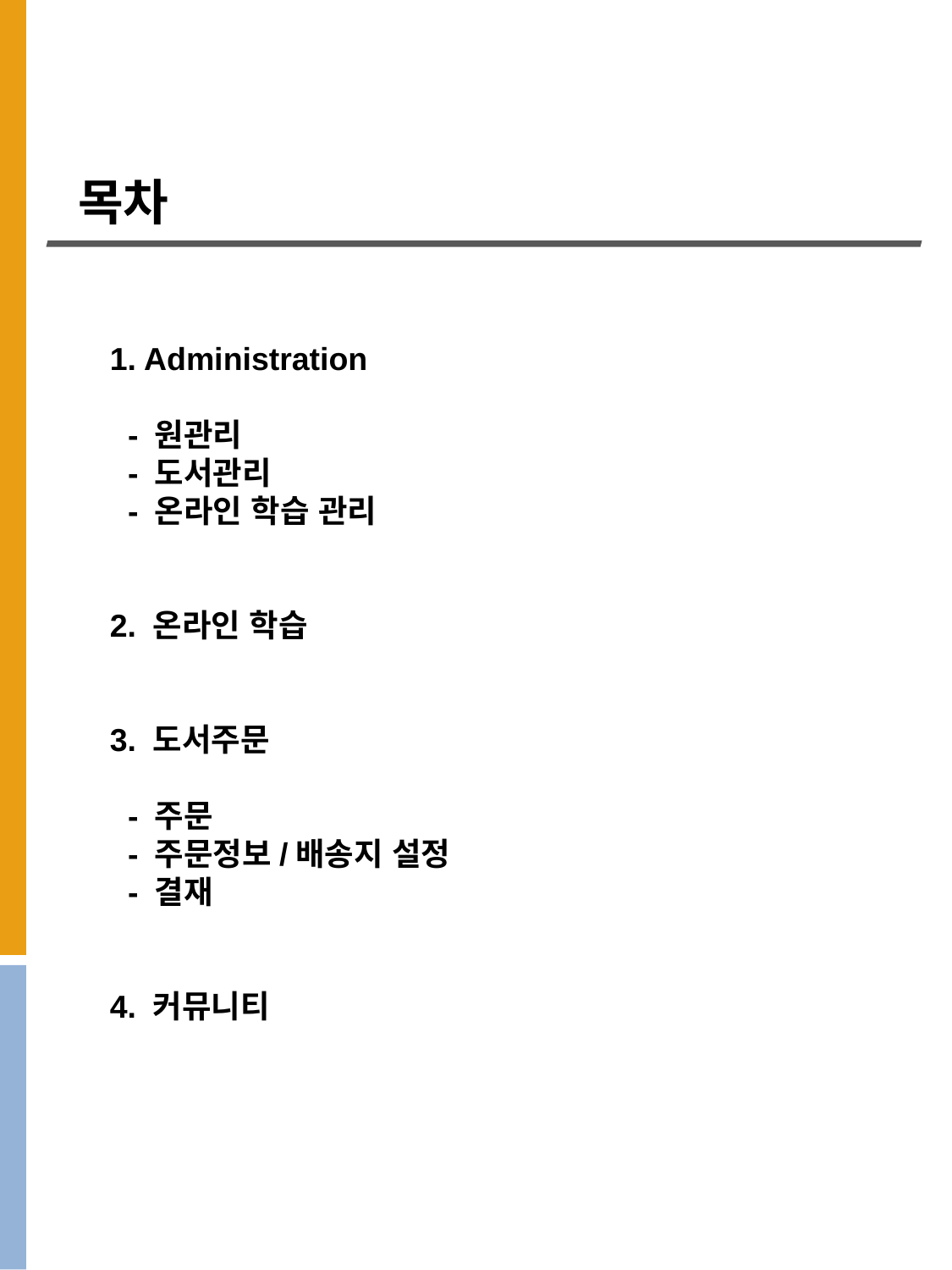

목차

1. Administration

  - 원관리
  - 도서관리
  - 온라인 학습 관리

2. 온라인 학습

3. 도서주문

  - 주문
  - 주문정보/배송지 설정
  - 결재

4. 커뮤니티